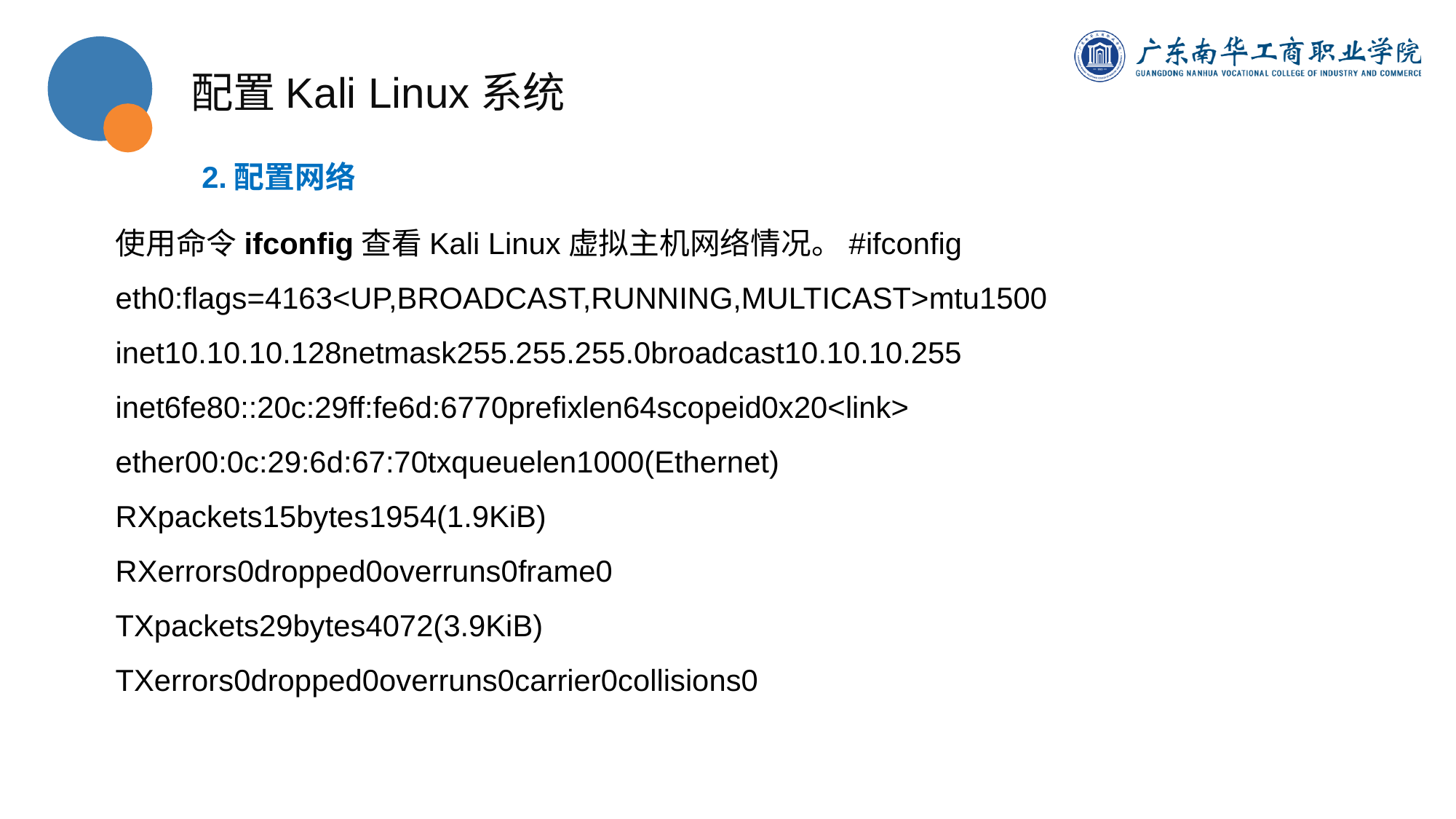

配置Kali Linux系统

2.配置网络
使用命令ifconfig查看Kali Linux虚拟主机网络情况。#ifconfig
eth0:flags=4163<UP,BROADCAST,RUNNING,MULTICAST>mtu1500
inet10.10.10.128netmask255.255.255.0broadcast10.10.10.255
inet6fe80::20c:29ff:fe6d:6770prefixlen64scopeid0x20<link>
ether00:0c:29:6d:67:70txqueuelen1000(Ethernet)
RXpackets15bytes1954(1.9KiB)
RXerrors0dropped0overruns0frame0
TXpackets29bytes4072(3.9KiB)
TXerrors0dropped0overruns0carrier0collisions0